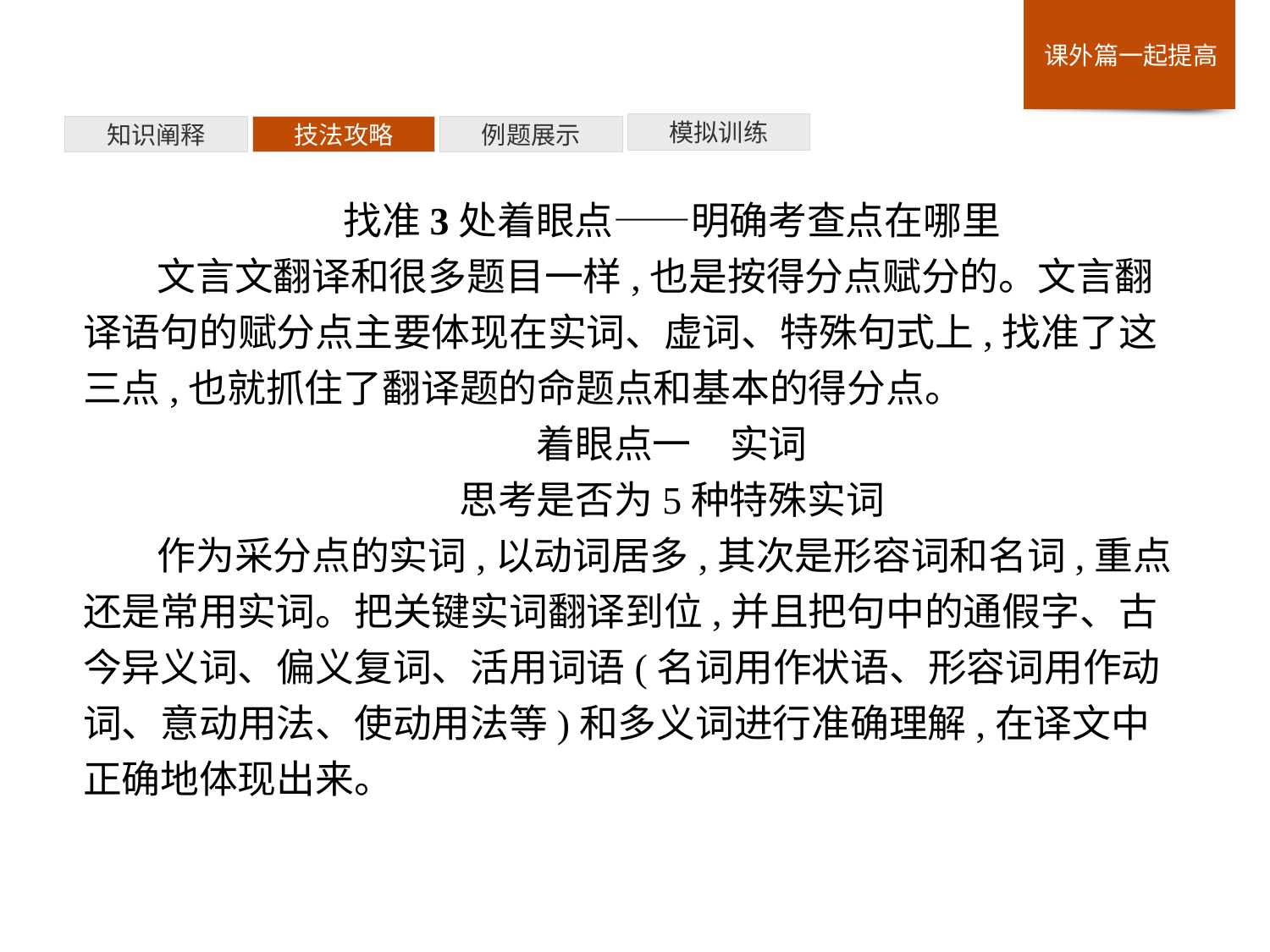

模拟训练
例题展示
技法攻略
知识阐释
找准3处着眼点——明确考查点在哪里
文言文翻译和很多题目一样,也是按得分点赋分的。文言翻译语句的赋分点主要体现在实词、虚词、特殊句式上,找准了这三点,也就抓住了翻译题的命题点和基本的得分点。
着眼点一　实词
思考是否为5种特殊实词
作为采分点的实词,以动词居多,其次是形容词和名词,重点还是常用实词。把关键实词翻译到位,并且把句中的通假字、古今异义词、偏义复词、活用词语(名词用作状语、形容词用作动词、意动用法、使动用法等)和多义词进行准确理解,在译文中正确地体现出来。